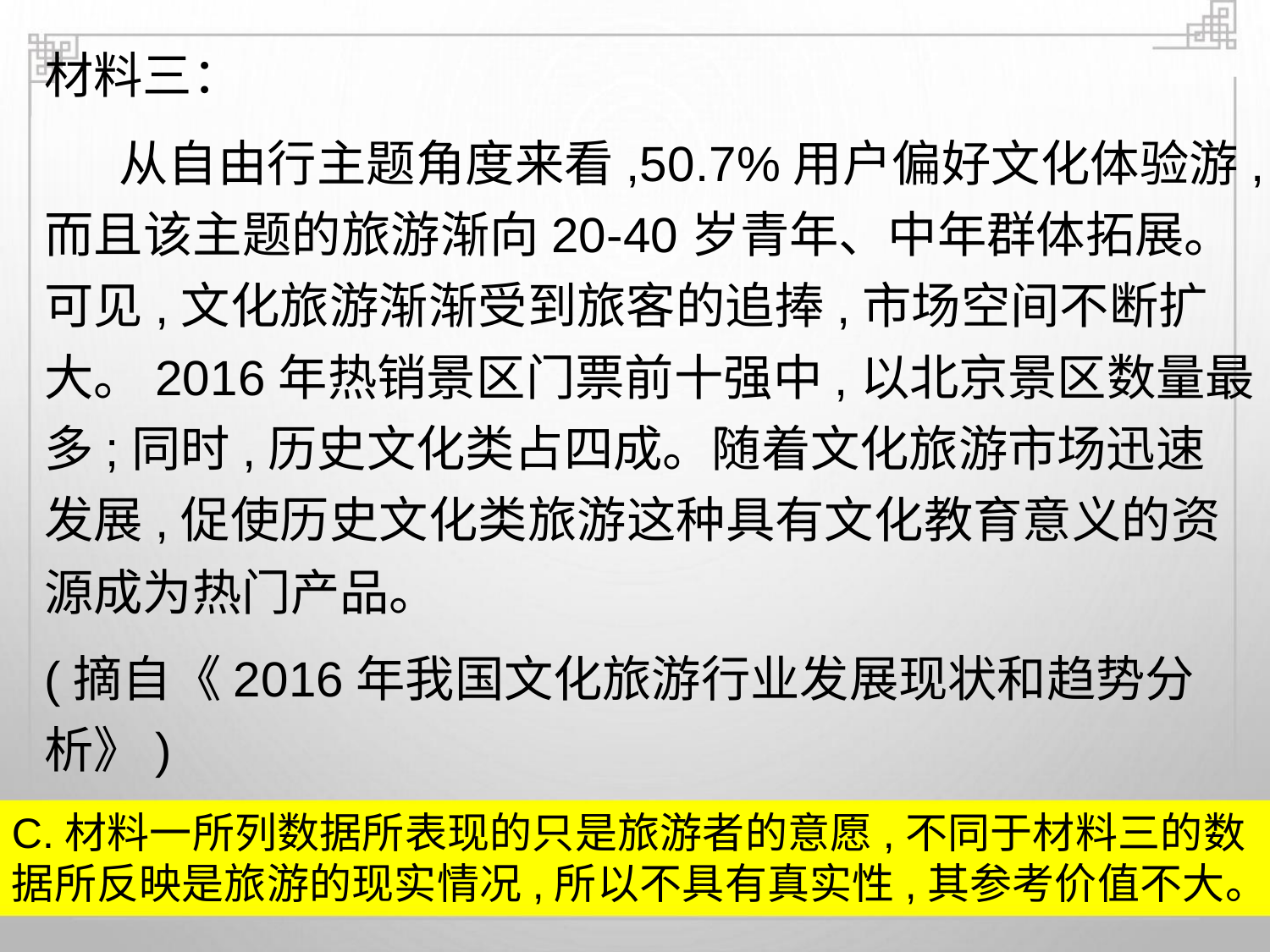

材料三：
从自由行主题角度来看,50.7%用户偏好文化体验游,
而且该主题的旅游渐向20-40岁青年、中年群体拓展。
可见,文化旅游渐渐受到旅客的追捧,市场空间不断扩
大。2016年热销景区门票前十强中,以北京景区数量最
多;同时,历史文化类占四成。随着文化旅游市场迅速
发展,促使历史文化类旅游这种具有文化教育意义的资
源成为热门产品。
(摘自《2016年我国文化旅游行业发展现状和趋势分
析》)
C.材料一所列数据所表现的只是旅游者的意愿,不同于材料三的数
据所反映是旅游的现实情况,所以不具有真实性,其参考价值不大。